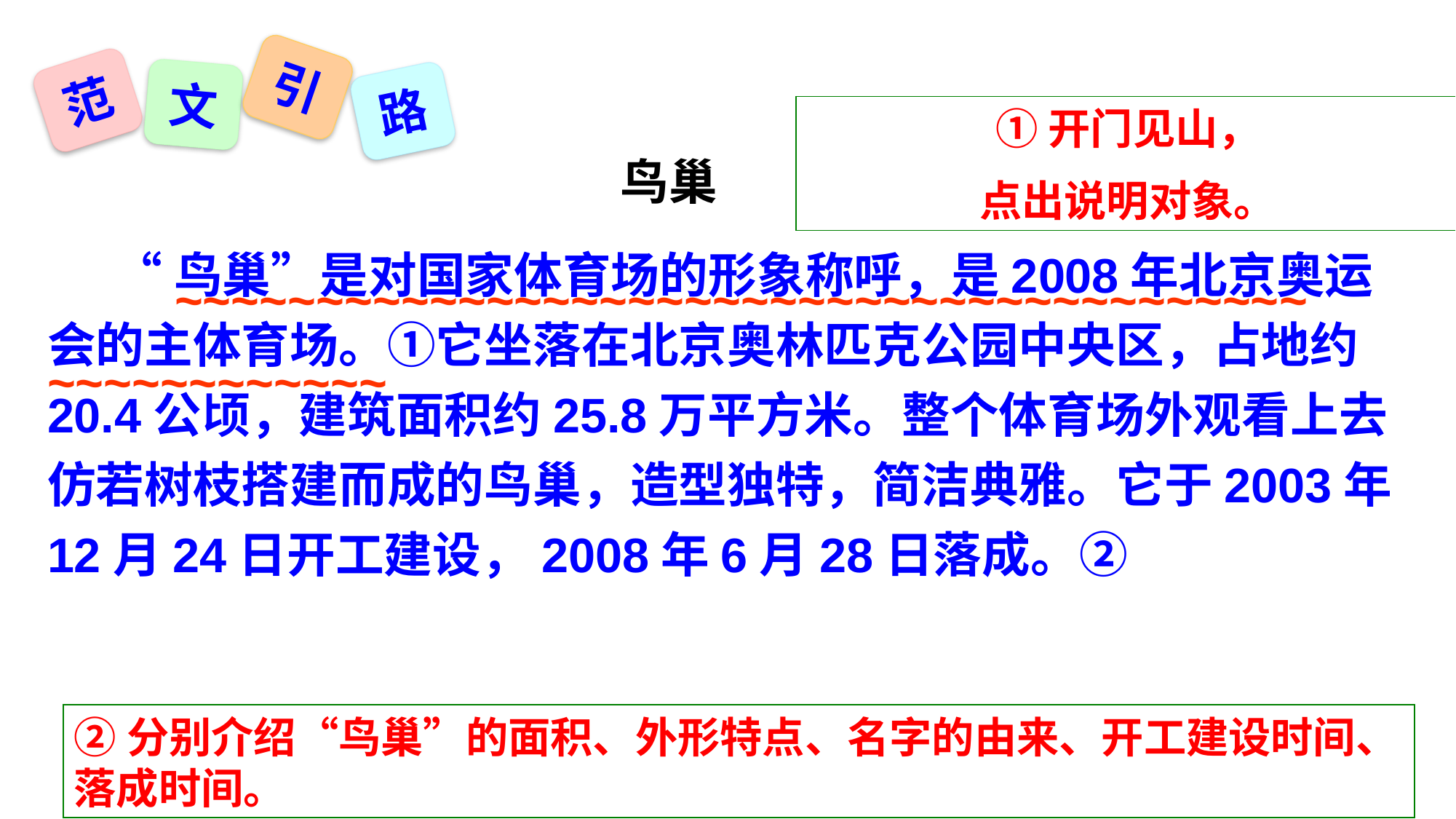

引
范
文
路
①开门见山，
点出说明对象。
鸟巢
      “鸟巢”是对国家体育场的形象称呼，是2008年北京奥运会的主体育场。①它坐落在北京奥林匹克公园中央区，占地约20.4公顷，建筑面积约25.8万平方米。整个体育场外观看上去仿若树枝搭建而成的鸟巢，造型独特，简洁典雅。它于2003年12月24日开工建设，2008年6月28日落成。②
~~~~~~~~~~~~~~~~~~~~~~~~~~~~~~~~~~~~~~~~
~~~~~~~~~~~~
②分别介绍“鸟巢”的面积、外形特点、名字的由来、开工建设时间、落成时间。